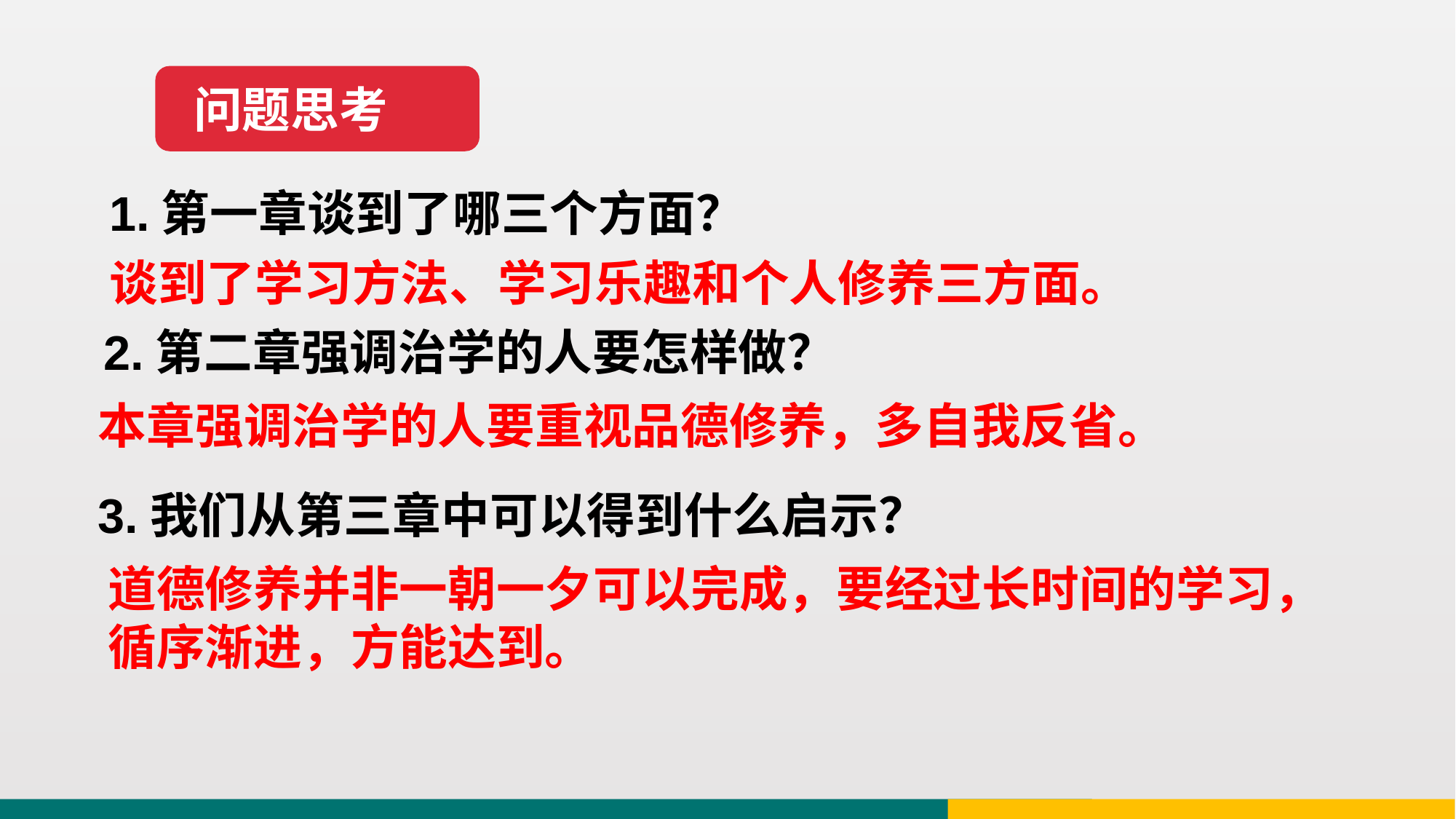

问题思考
1.第一章谈到了哪三个方面？
谈到了学习方法、学习乐趣和个人修养三方面。
2.第二章强调治学的人要怎样做？
本章强调治学的人要重视品德修养，多自我反省。
3.我们从第三章中可以得到什么启示？
道德修养并非一朝一夕可以完成，要经过长时间的学习，循序渐进，方能达到。